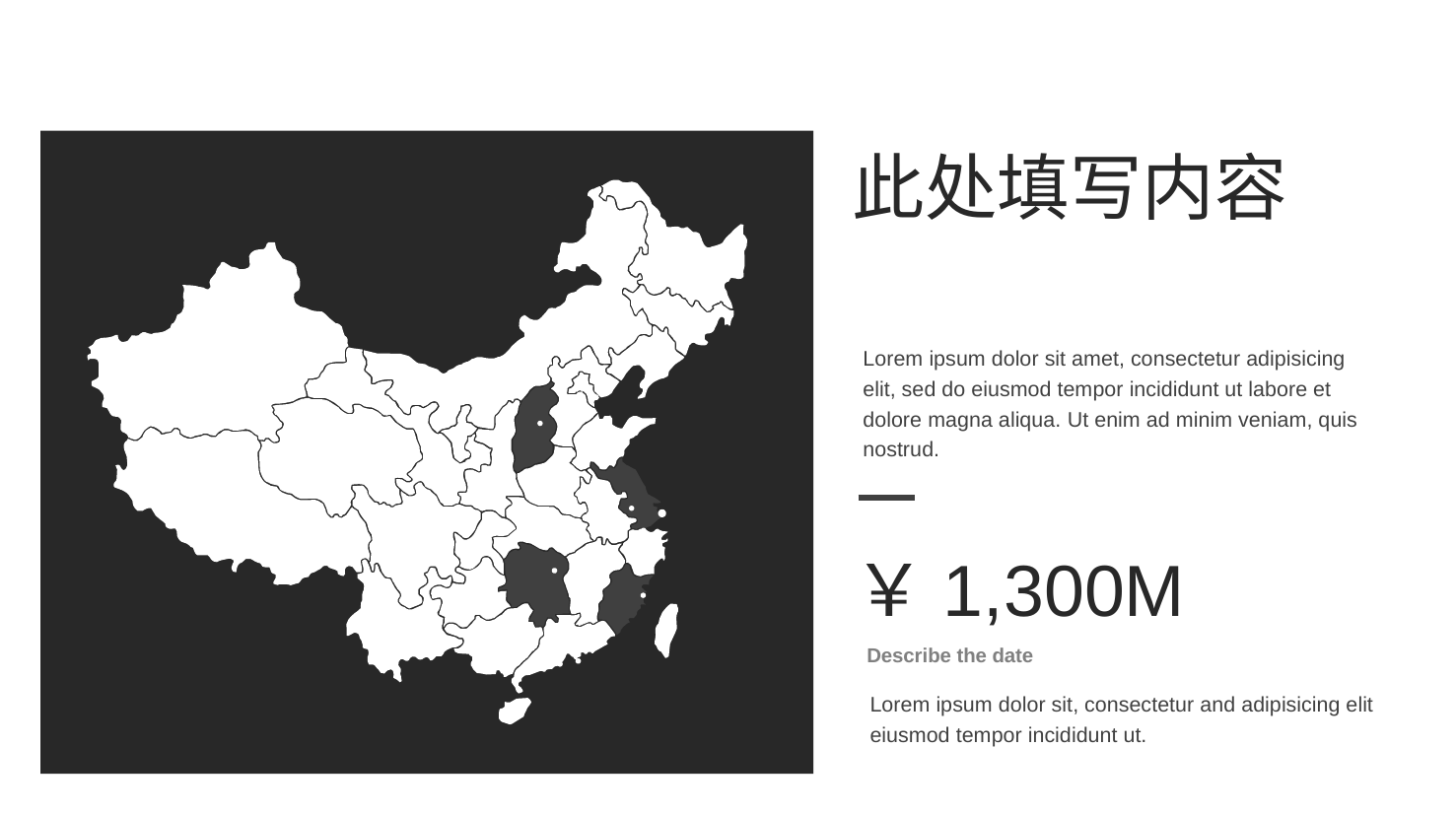

此处填写内容

Lorem ipsum dolor sit amet, consectetur adipisicing elit, sed do eiusmod tempor incididunt ut labore et dolore magna aliqua. Ut enim ad minim veniam, quis nostrud.
￥1,300M
Describe the date
Lorem ipsum dolor sit, consectetur and adipisicing elit eiusmod tempor incididunt ut.